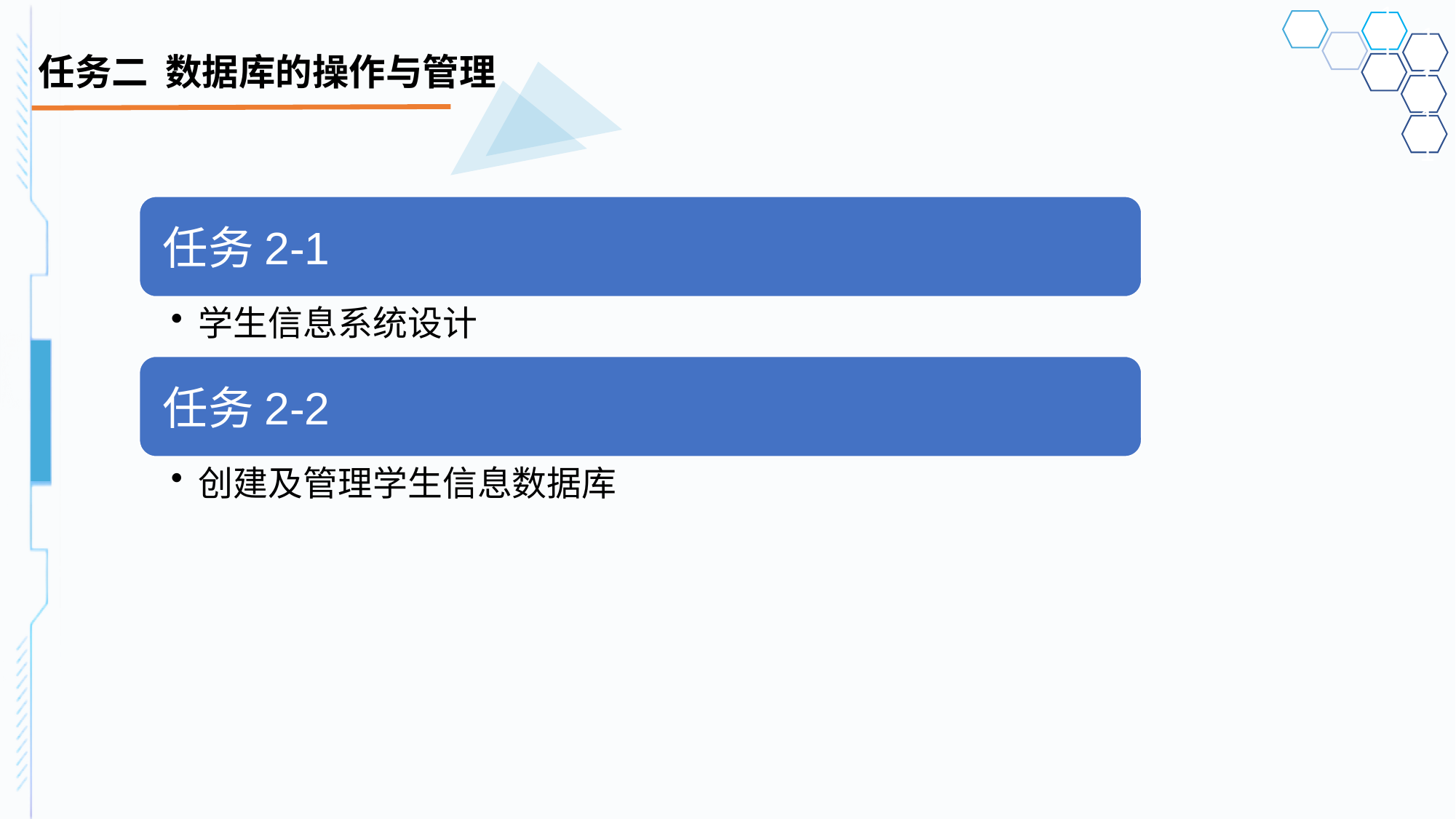

# 任务二  数据库的操作与管理

任务2-1
学生信息系统设计
任务2-2
创建及管理学生信息数据库